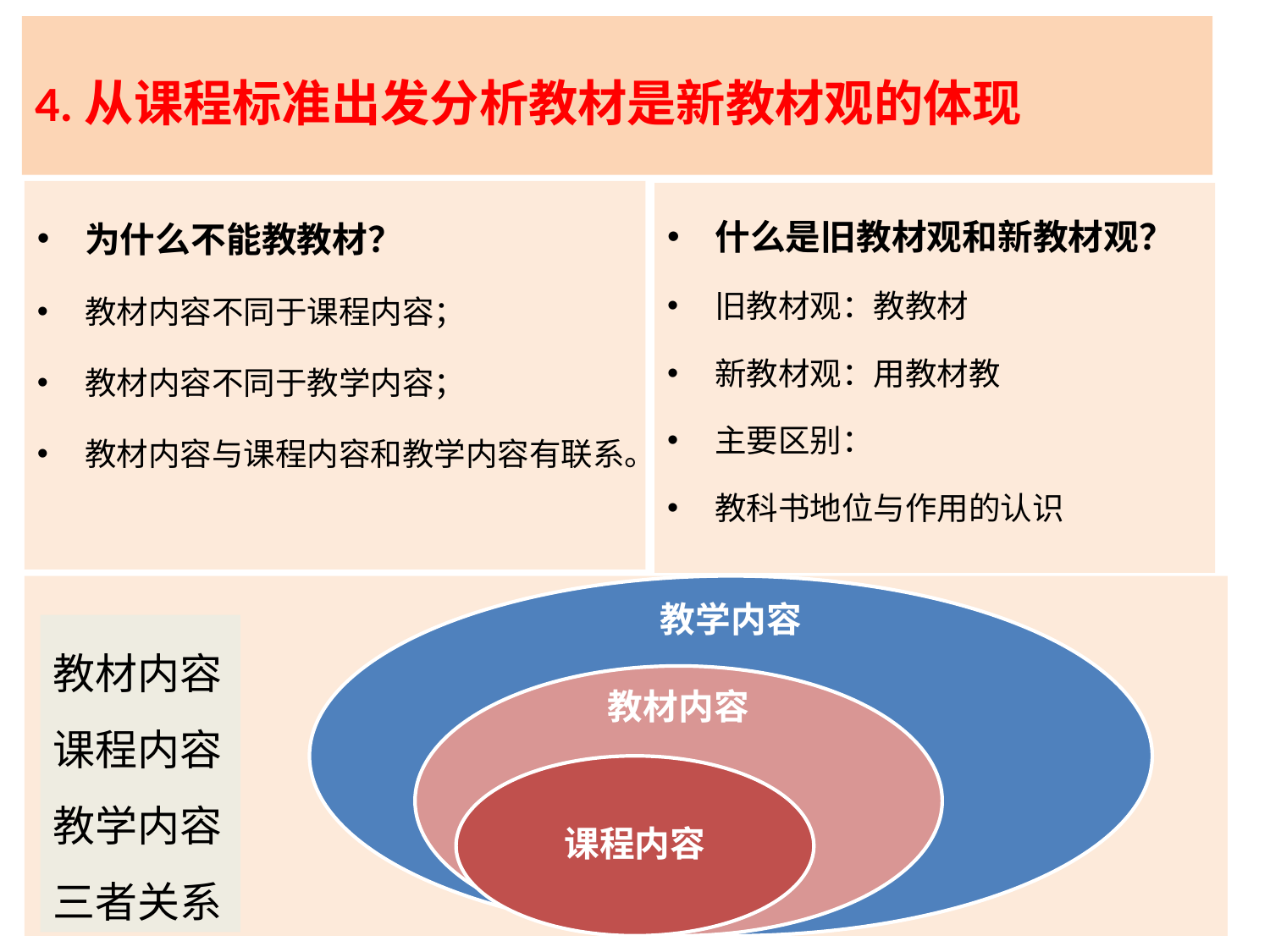

# 4.从课程标准出发分析教材是新教材观的体现
为什么不能教教材？
教材内容不同于课程内容；
教材内容不同于教学内容；
教材内容与课程内容和教学内容有联系。
什么是旧教材观和新教材观？
旧教材观：教教材
新教材观：用教材教
主要区别：
教科书地位与作用的认识
教学内容
教材内容
课程内容
教材内容课程内容教学内容三者关系